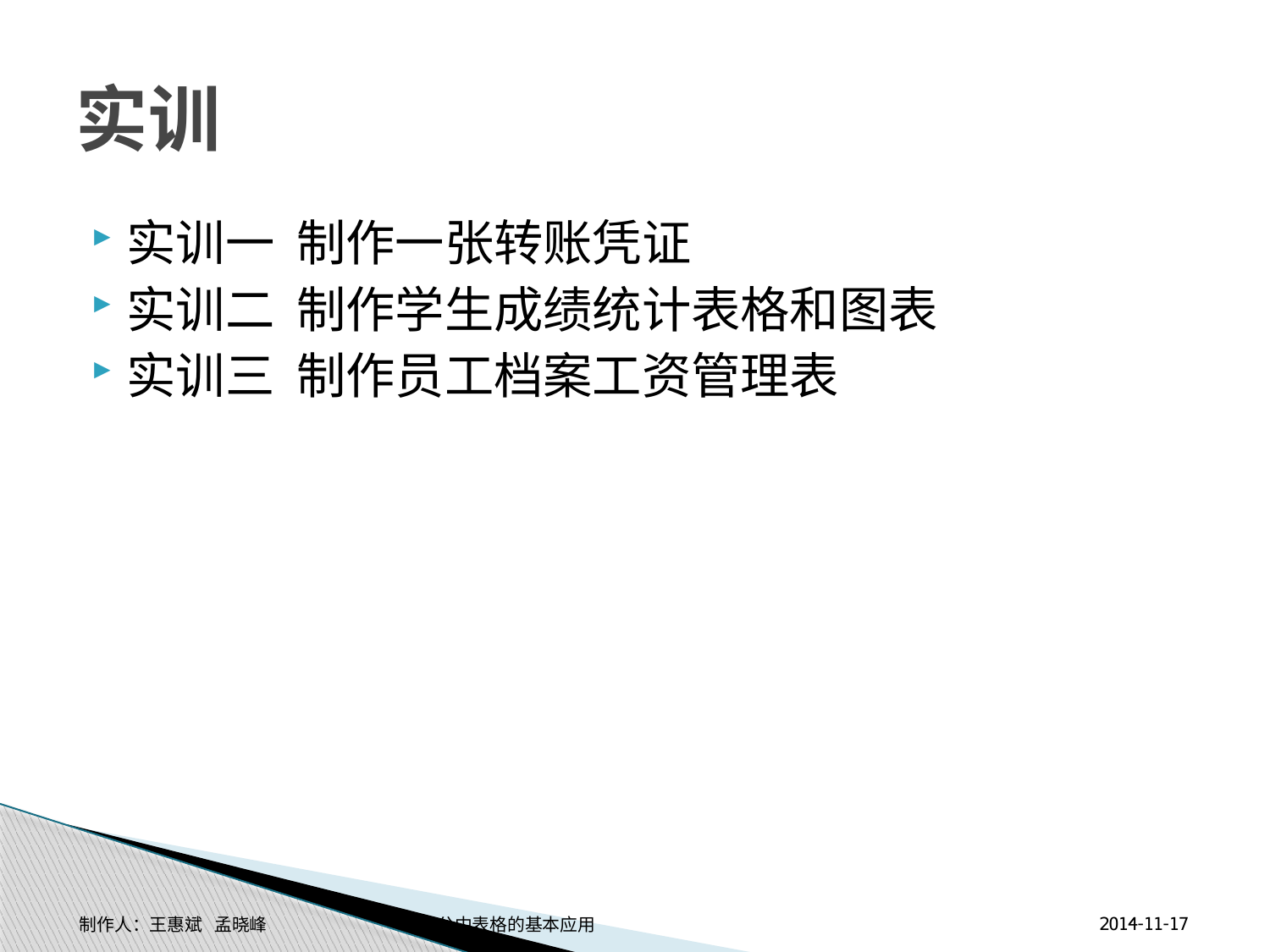

# 实训
实训一  制作一张转账凭证
实训二  制作学生成绩统计表格和图表
实训三  制作员工档案工资管理表

2014-11-17
制作人：王惠斌   孟晓峰                                      办公中表格的基本应用